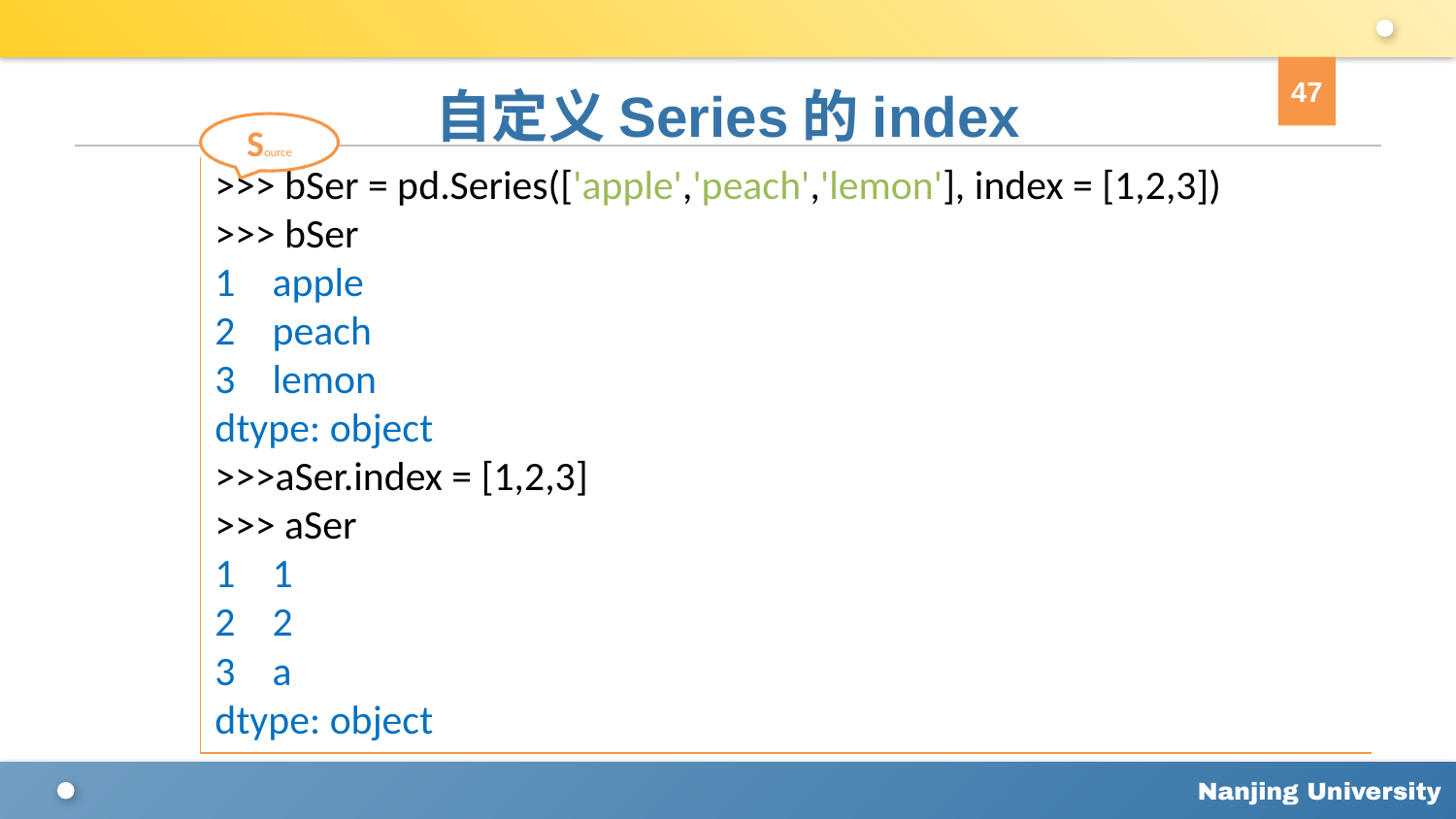

47
# 自定义Series的index
Source

>>> bSer = pd.Series(['apple','peach','lemon'], index = [1,2,3])
>>> bSer
1    apple
2    peach
3    lemon
dtype: object
>>>aSer.index = [1,2,3]
>>> aSer
1    1
2    2
3    a
dtype: object